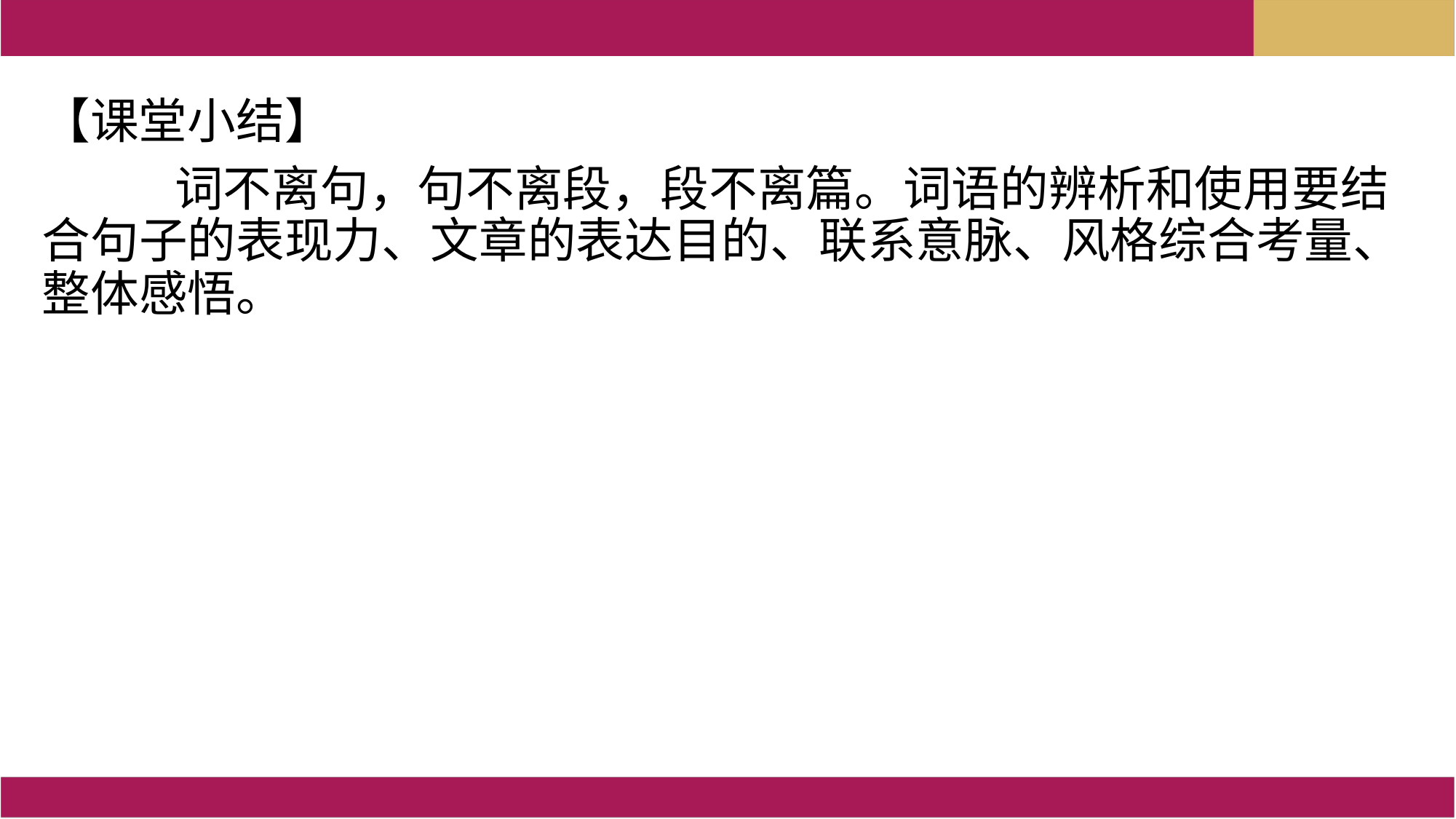

【课堂小结】
         词不离句，句不离段，段不离篇。词语的辨析和使用要结合句子的表现力、文章的表达目的、联系意脉、风格综合考量、整体感悟。